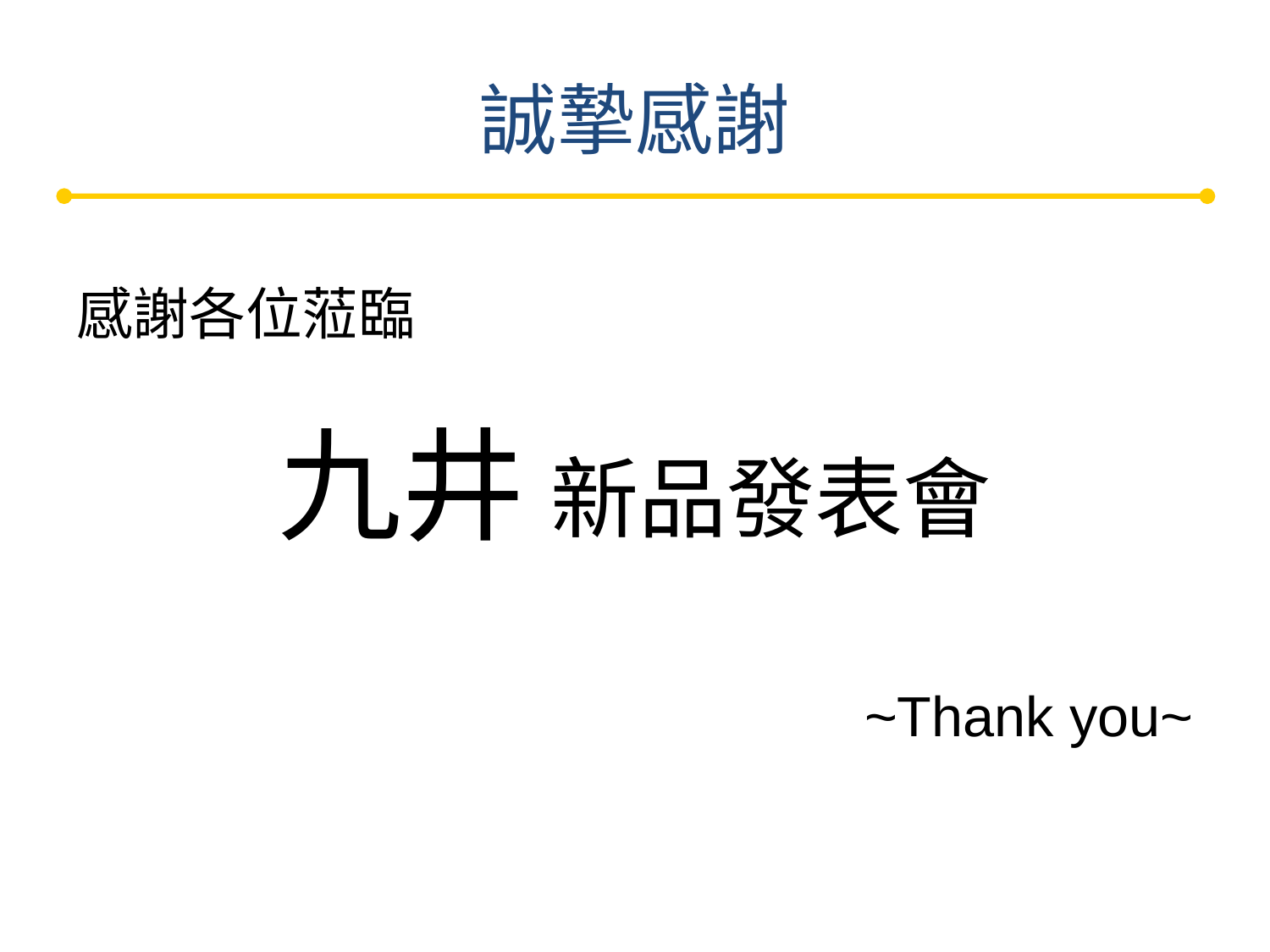

# 誠摯感謝
感謝各位蒞臨
九井  新品發表會

~Thank you~